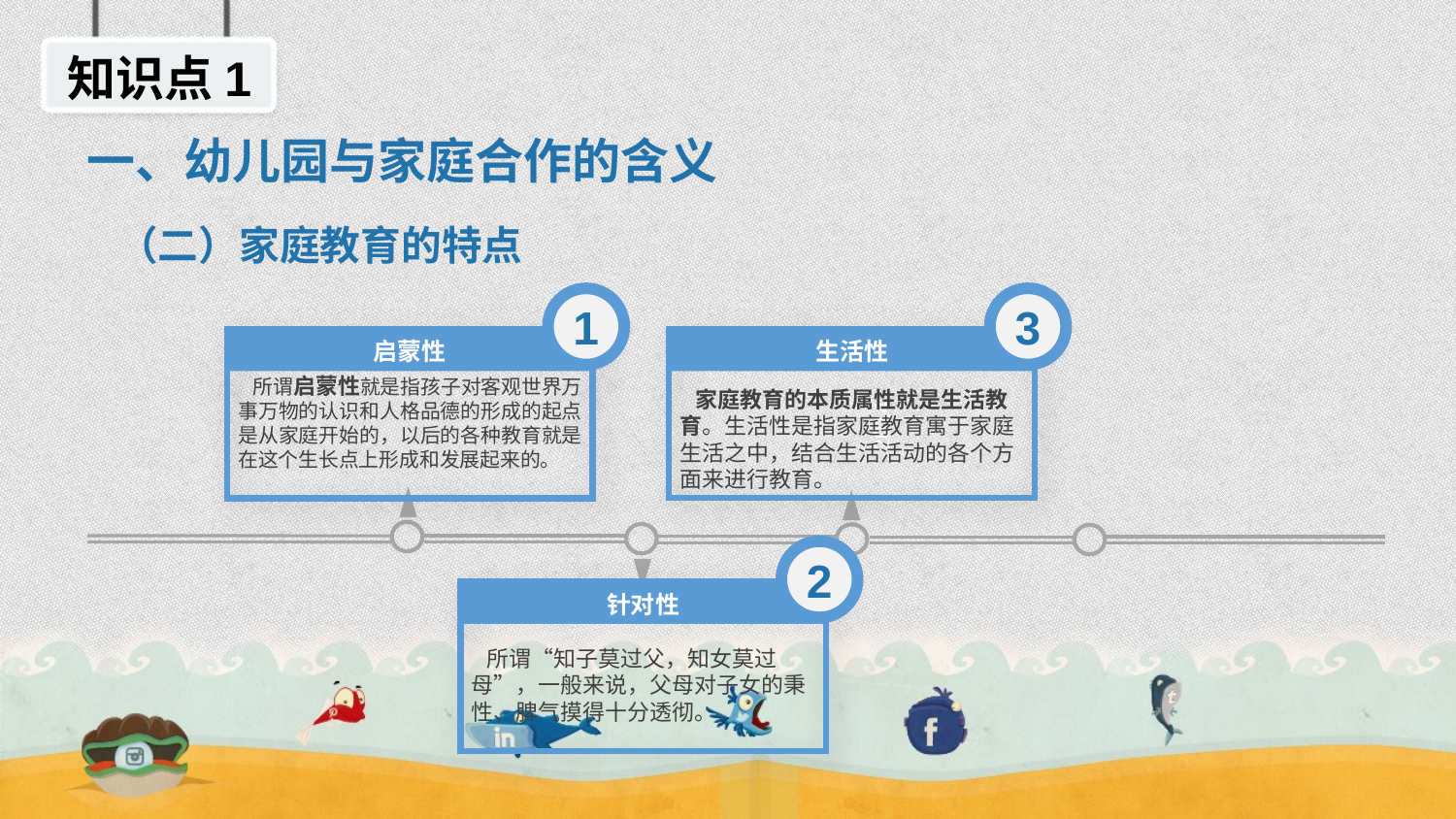

知识点1
一、幼儿园与家庭合作的含义
（二）家庭教育的特点
3
1

生活性
启蒙性
  所谓启蒙性就是指孩子对客观世界万事万物的认识和人格品德的形成的起点是从家庭开始的，以后的各种教育就是在这个生长点上形成和发展起来的。
  家庭教育的本质属性就是生活教育。生活性是指家庭教育寓于家庭生活之中，结合生活活动的各个方面来进行教育。
2014

2

针对性
  所谓“知子莫过父，知女莫过母”，一般来说，父母对子女的秉性、脾气摸得十分透彻。